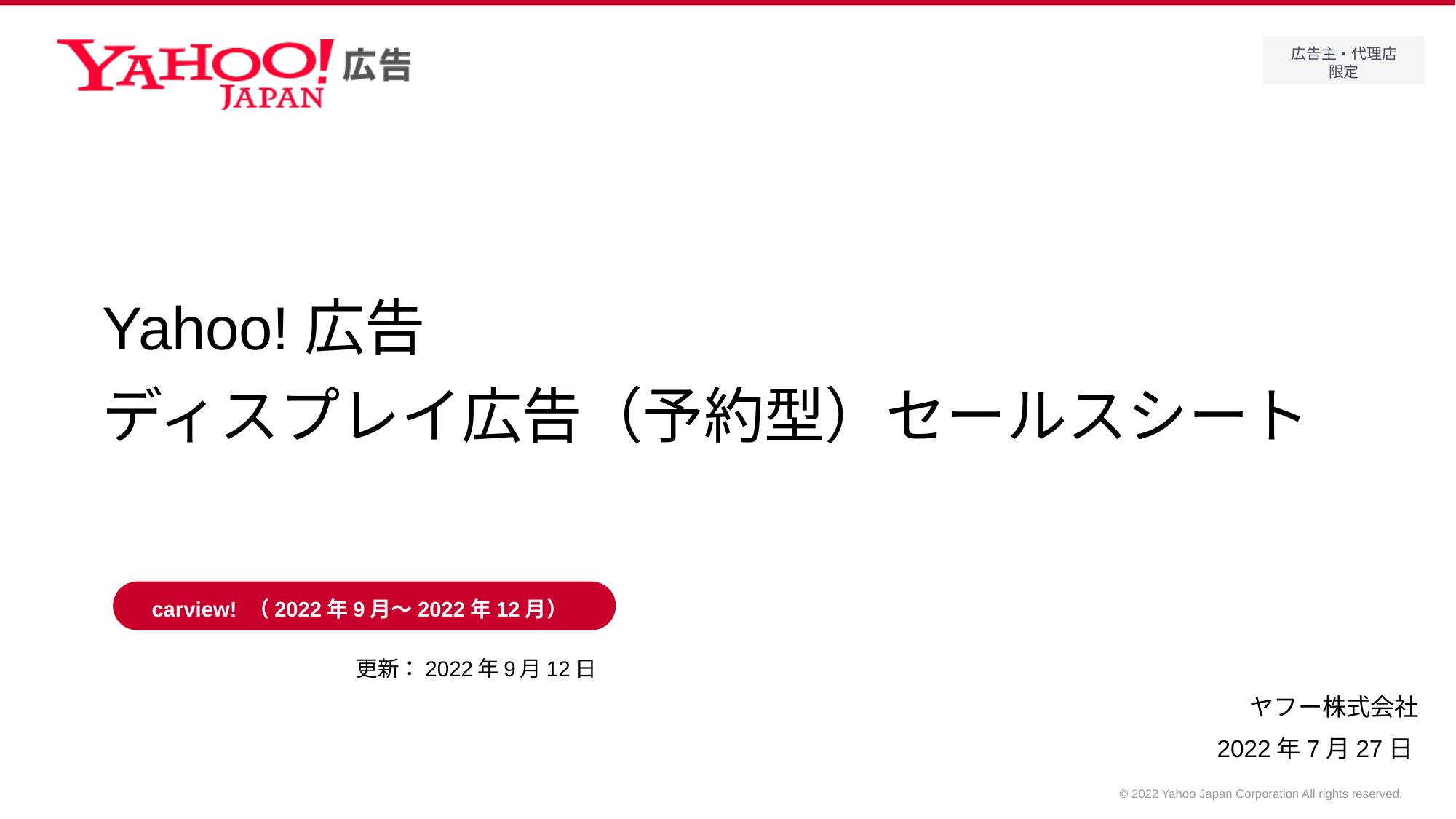

# Yahoo!広告 ディスプレイ広告（予約型）セールスシート
carview! （2022年9月～2022年12月）
更新：2022年9月12日
2022年7月27日